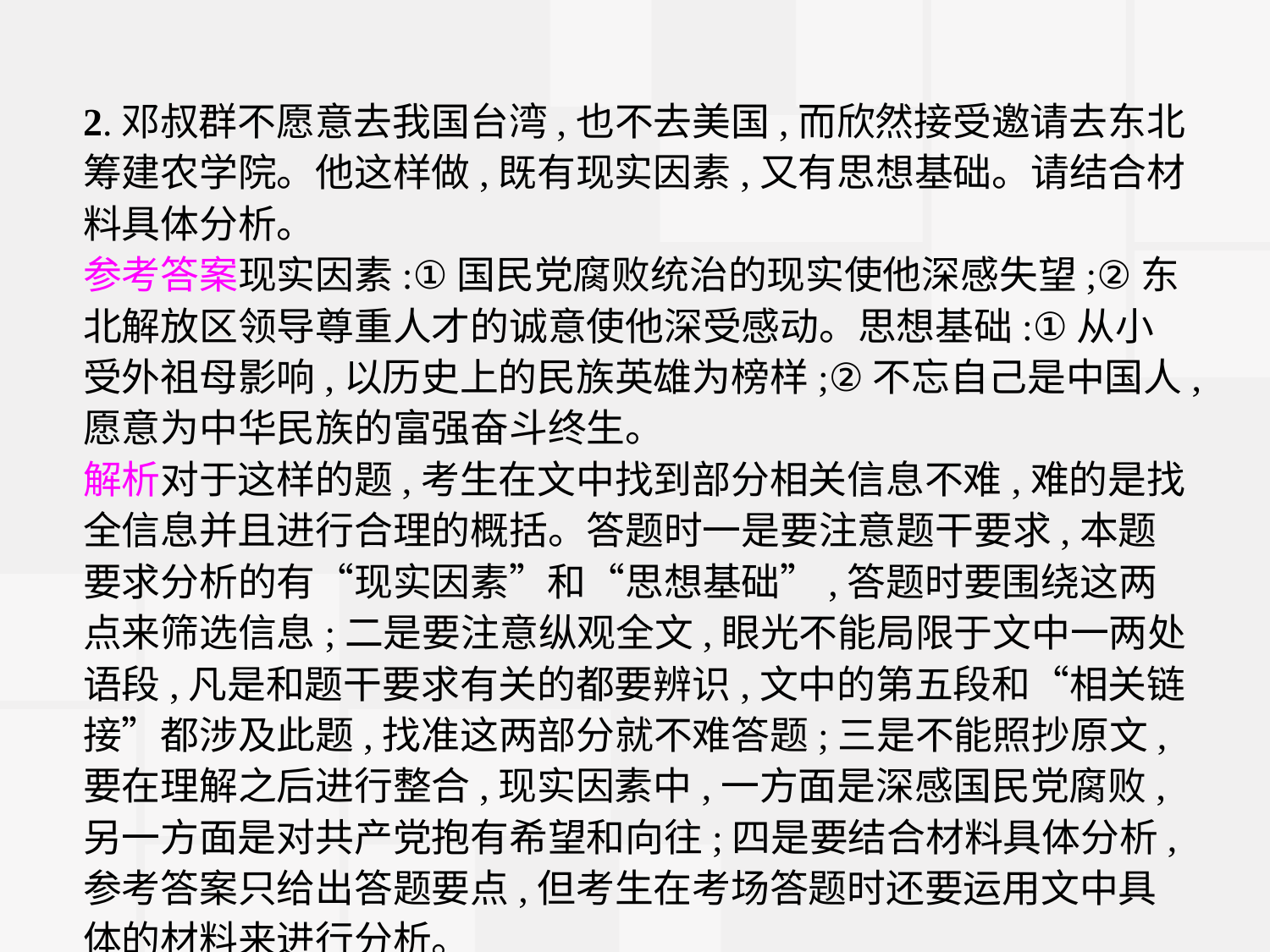

2.邓叔群不愿意去我国台湾,也不去美国,而欣然接受邀请去东北筹建农学院。他这样做,既有现实因素,又有思想基础。请结合材料具体分析。
参考答案现实因素:①国民党腐败统治的现实使他深感失望;②东北解放区领导尊重人才的诚意使他深受感动。思想基础:①从小受外祖母影响,以历史上的民族英雄为榜样;②不忘自己是中国人,愿意为中华民族的富强奋斗终生。
解析对于这样的题,考生在文中找到部分相关信息不难,难的是找全信息并且进行合理的概括。答题时一是要注意题干要求,本题要求分析的有“现实因素”和“思想基础”,答题时要围绕这两点来筛选信息;二是要注意纵观全文,眼光不能局限于文中一两处语段,凡是和题干要求有关的都要辨识,文中的第五段和“相关链接”都涉及此题,找准这两部分就不难答题;三是不能照抄原文,要在理解之后进行整合,现实因素中,一方面是深感国民党腐败,另一方面是对共产党抱有希望和向往;四是要结合材料具体分析,参考答案只给出答题要点,但考生在考场答题时还要运用文中具体的材料来进行分析。